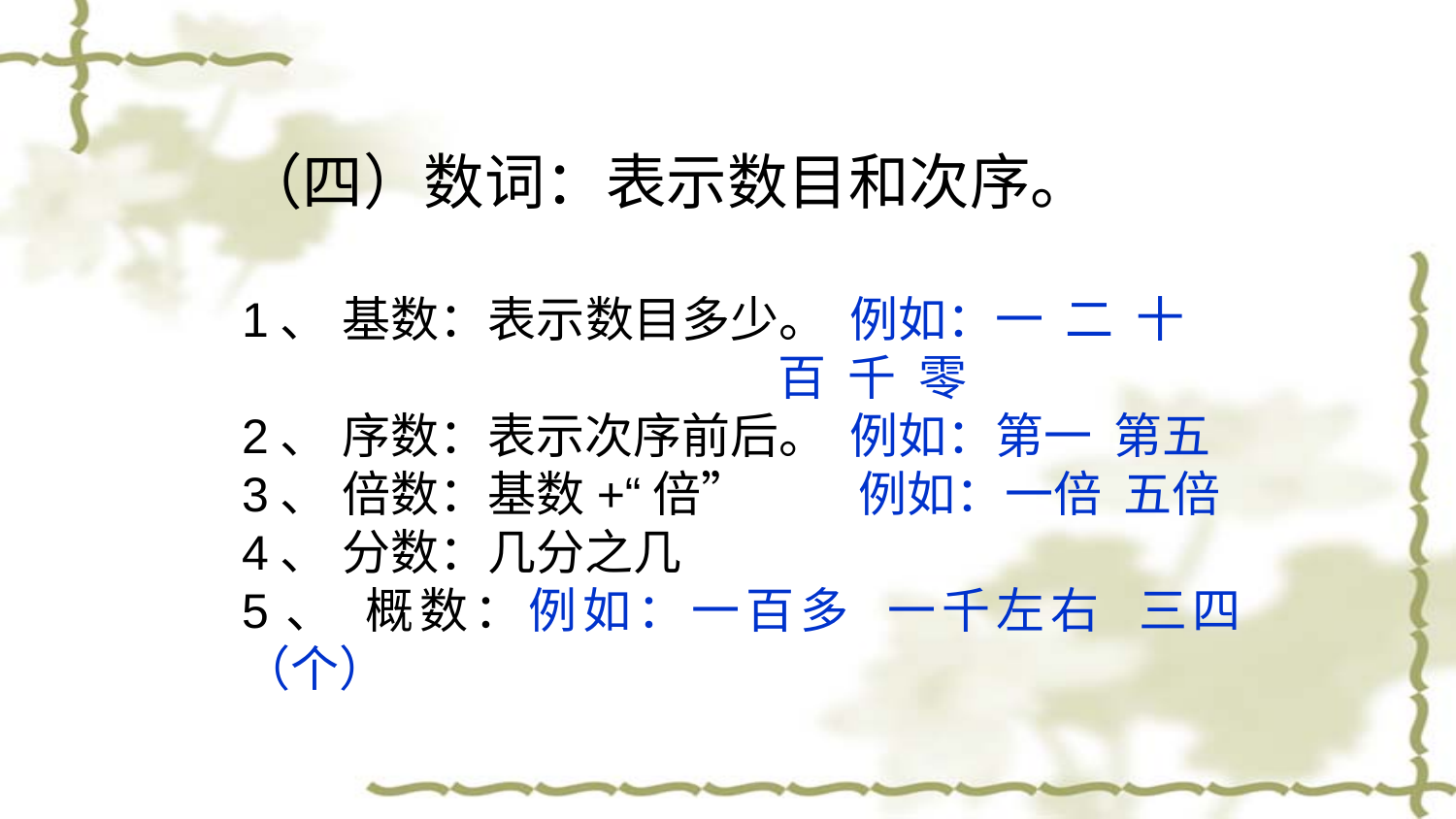

（四）数词：表示数目和次序。

1、  基数：表示数目多少。  例如：一  二  十
                                                百  千  零
2、  序数：表示次序前后。  例如：第一  第五
3、  倍数：基数+“倍”          例如：一倍  五倍
4、  分数：几分之几
5、  概数：例如：一百多  一千左右  三四（个）